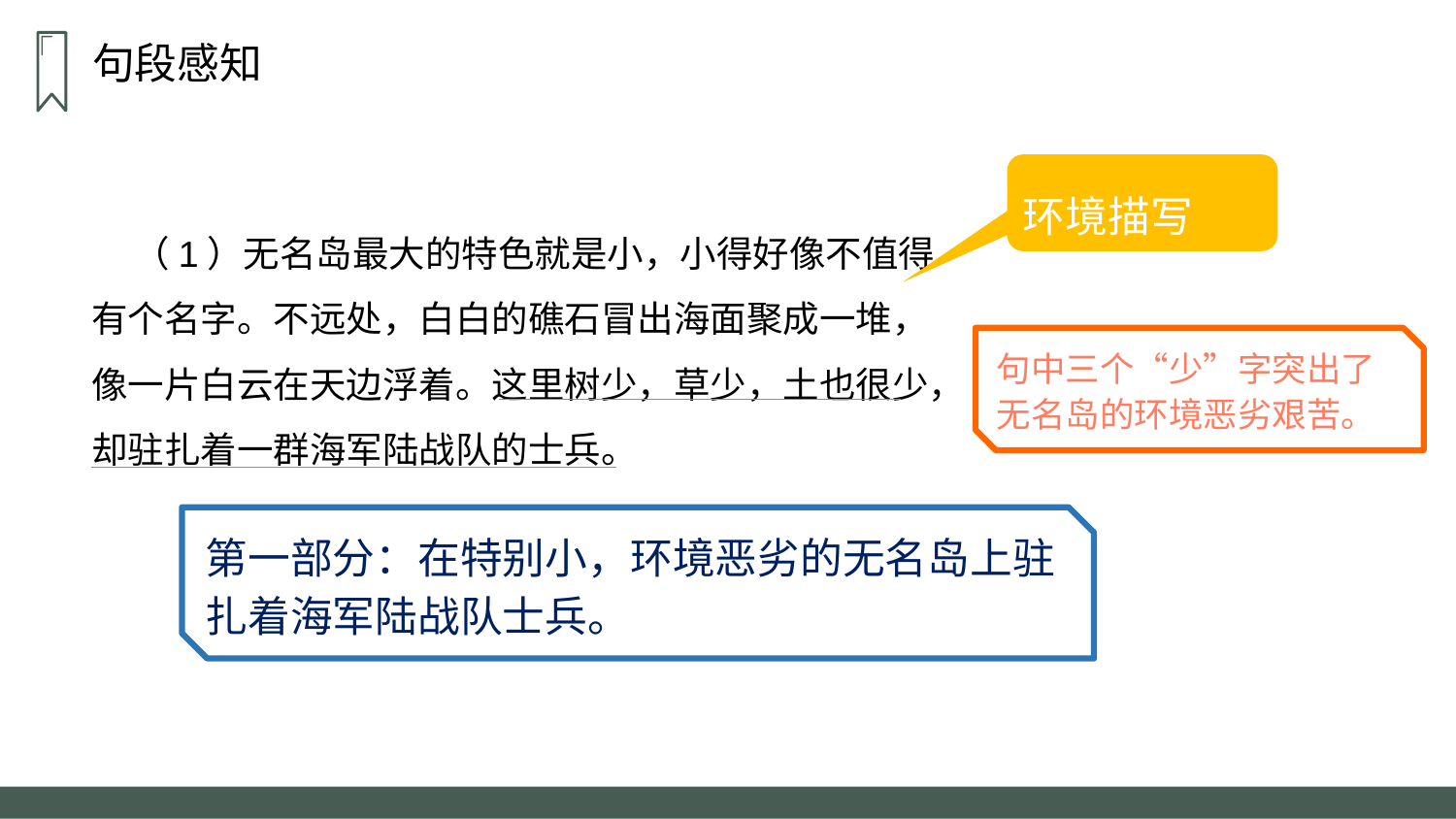

句段感知
环境描写
    （1）无名岛最大的特色就是小，小得好像不值得有个名字。不远处，白白的礁石冒出海面聚成一堆，像一片白云在天边浮着。这里树少，草少，土也很少，却驻扎着一群海军陆战队的士兵。

句中三个“少”字突出了无名岛的环境恶劣艰苦。
第一部分：在特别小，环境恶劣的无名岛上驻扎着海军陆战队士兵。